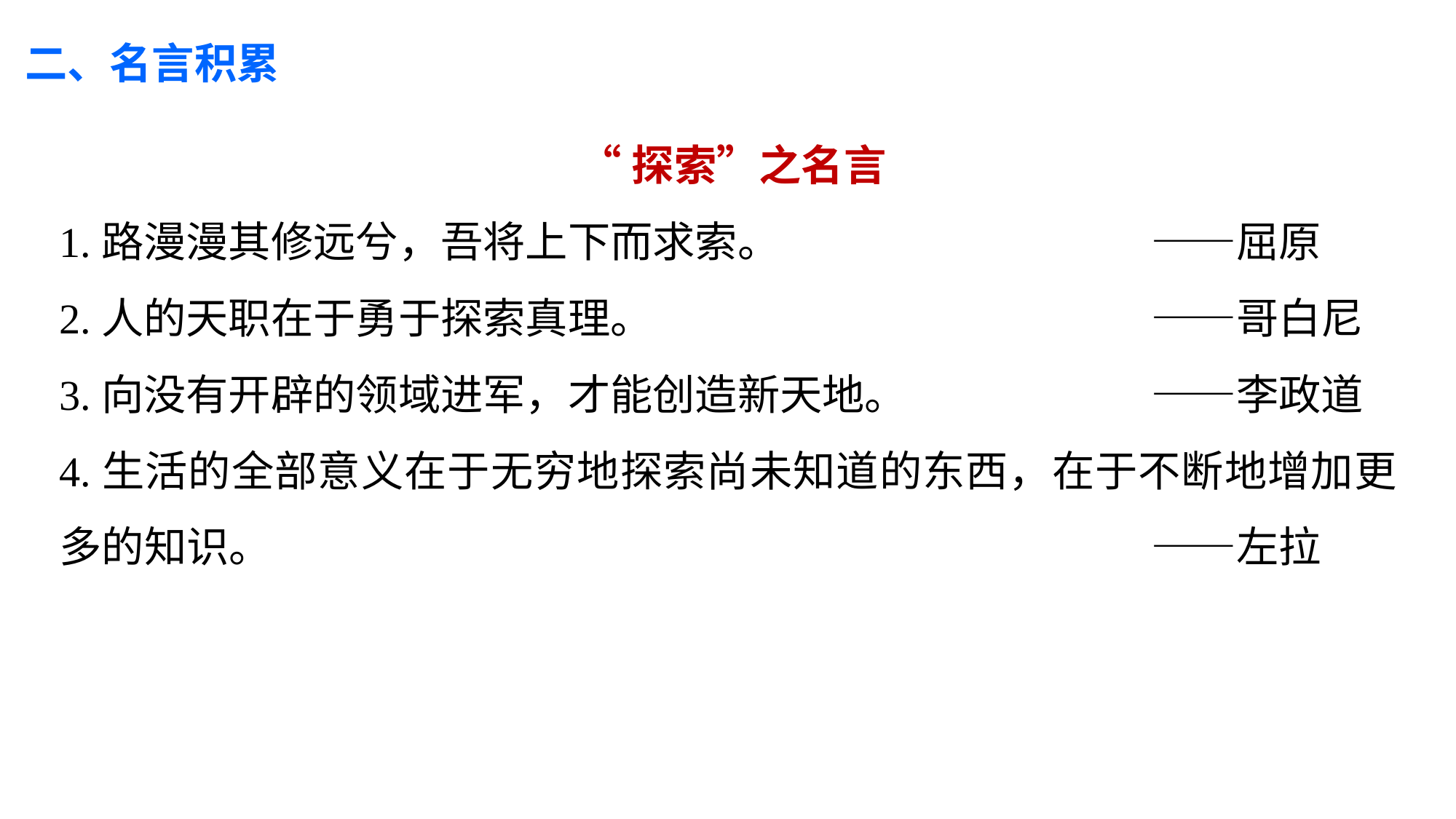

二、名言积累
 “探索”之名言
1.路漫漫其修远兮，吾将上下而求索。				——屈原
2.人的天职在于勇于探索真理。					——哥白尼
3.向没有开辟的领域进军，才能创造新天地。			——李政道
4.生活的全部意义在于无穷地探索尚未知道的东西，在于不断地增加更多的知识。									——左拉